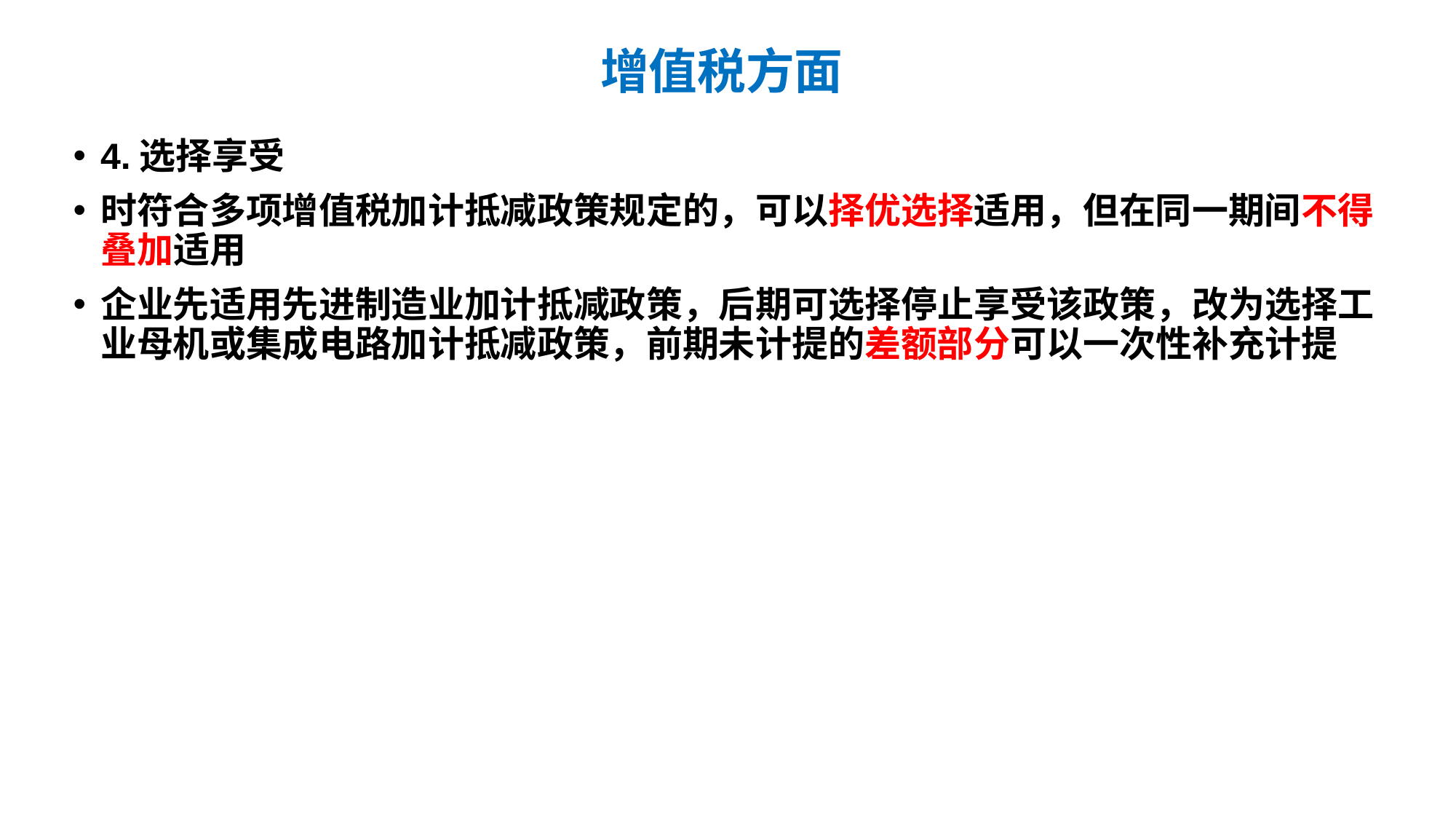

# 增值税方面
4.选择享受
时符合多项增值税加计抵减政策规定的，可以择优选择适用，但在同一期间不得叠加适用
企业先适用先进制造业加计抵减政策，后期可选择停止享受该政策，改为选择工业母机或集成电路加计抵减政策，前期未计提的差额部分可以一次性补充计提